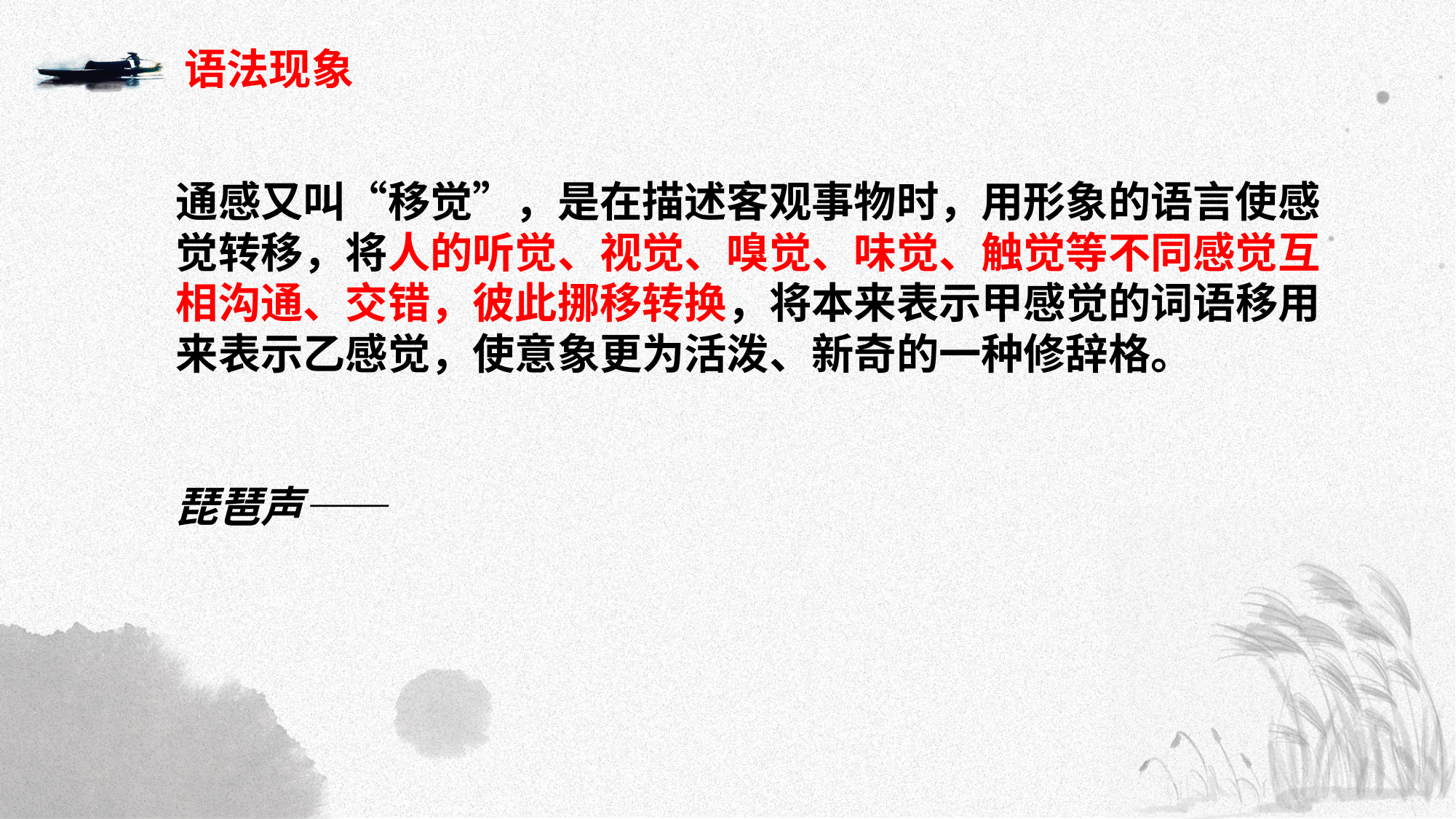

语法现象
通感又叫“移觉”，是在描述客观事物时，用形象的语言使感觉转移，将人的听觉、视觉、嗅觉、味觉、触觉等不同感觉互相沟通、交错，彼此挪移转换，将本来表示甲感觉的词语移用来表示乙感觉，使意象更为活泼、新奇的一种修辞格。

琵琶声——